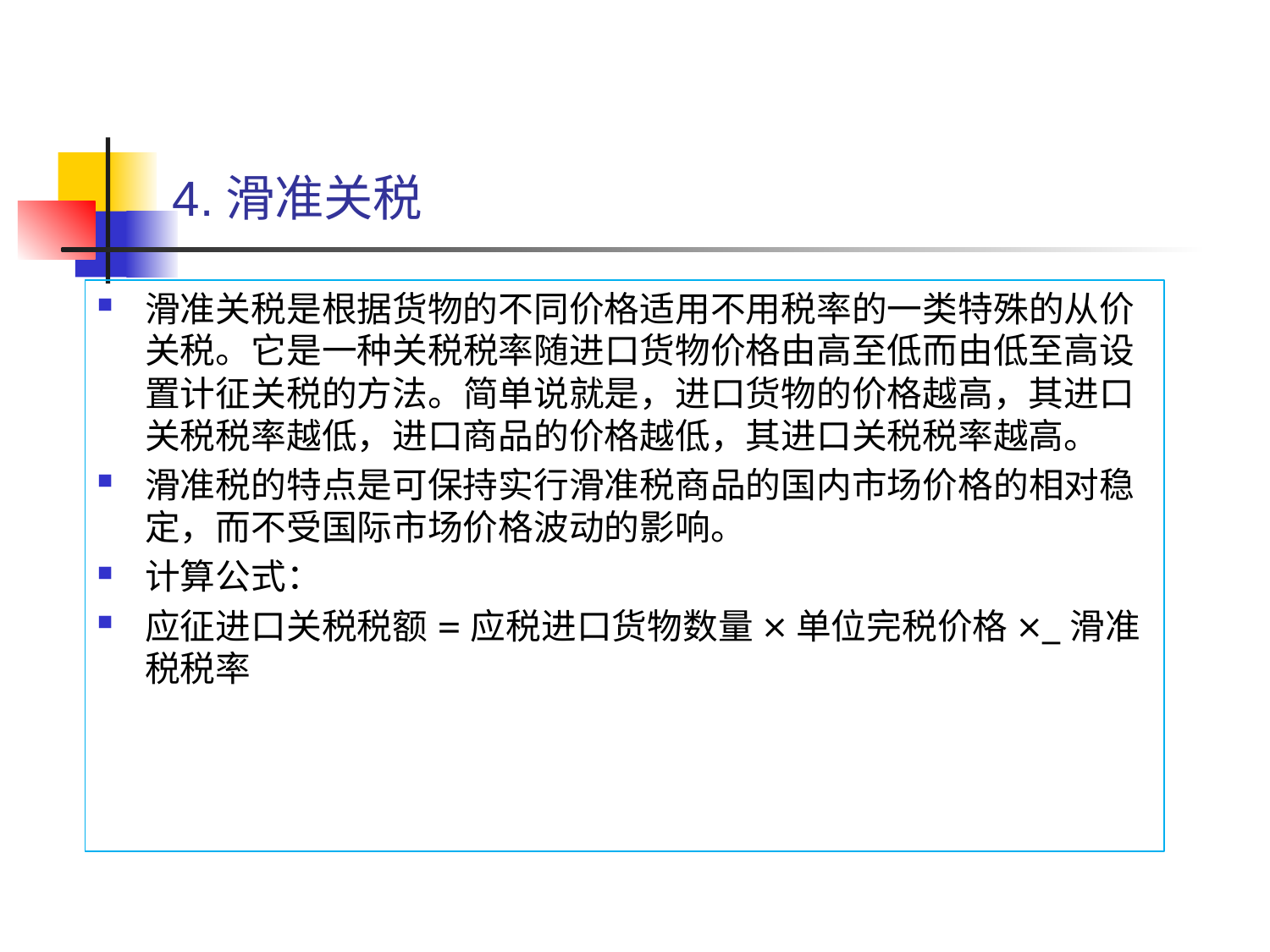

# 4.滑准关税
滑准关税是根据货物的不同价格适用不用税率的一类特殊的从价关税。它是一种关税税率随进口货物价格由高至低而由低至高设置计征关税的方法。简单说就是，进口货物的价格越高，其进口关税税率越低，进口商品的价格越低，其进口关税税率越高。
滑准税的特点是可保持实行滑准税商品的国内市场价格的相对稳定，而不受国际市场价格波动的影响。
计算公式：
应征进口关税税额=应税进口货物数量×单位完税价格×_滑准税税率